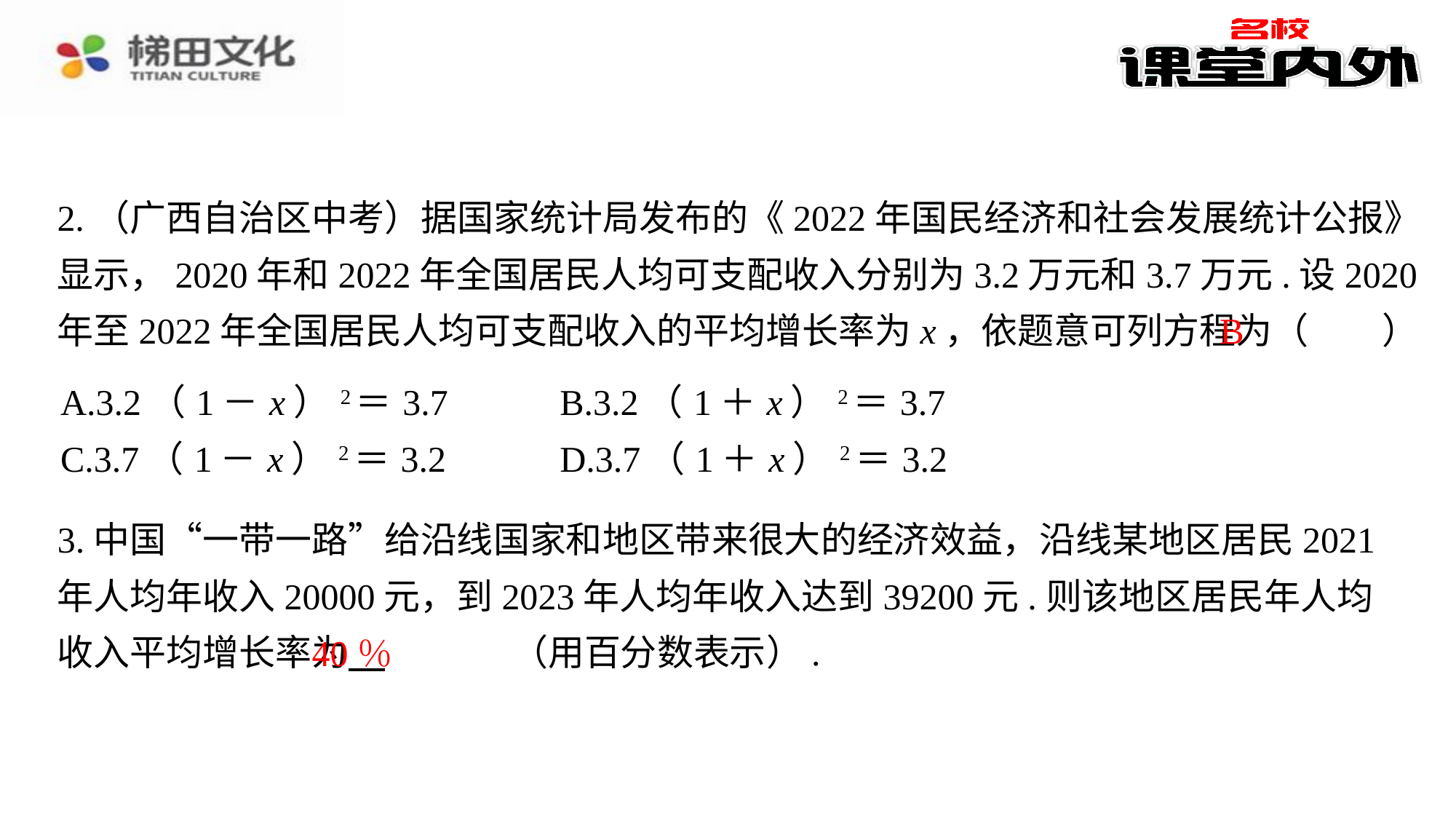

2.（广西自治区中考）据国家统计局发布的《2022年国民经济和社会发展统计公报》显示，2020年和2022年全国居民人均可支配收入分别为3.2万元和3.7万元.设2020年至2022年全国居民人均可支配收入的平均增长率为x，依题意可列方程为（　B　）
B
| A.3.2（1－x）2＝3.7 | B.3.2（1＋x）2＝3.7 |
| --- | --- |
| C.3.7（1－x）2＝3.2 | D.3.7（1＋x）2＝3.2 |
3.中国“一带一路”给沿线国家和地区带来很大的经济效益，沿线某地区居民2021年人均年收入20000元，到2023年人均年收入达到39200元.则该地区居民年人均收入平均增长率为 　40％　⁠（用百分数表示）.
40％